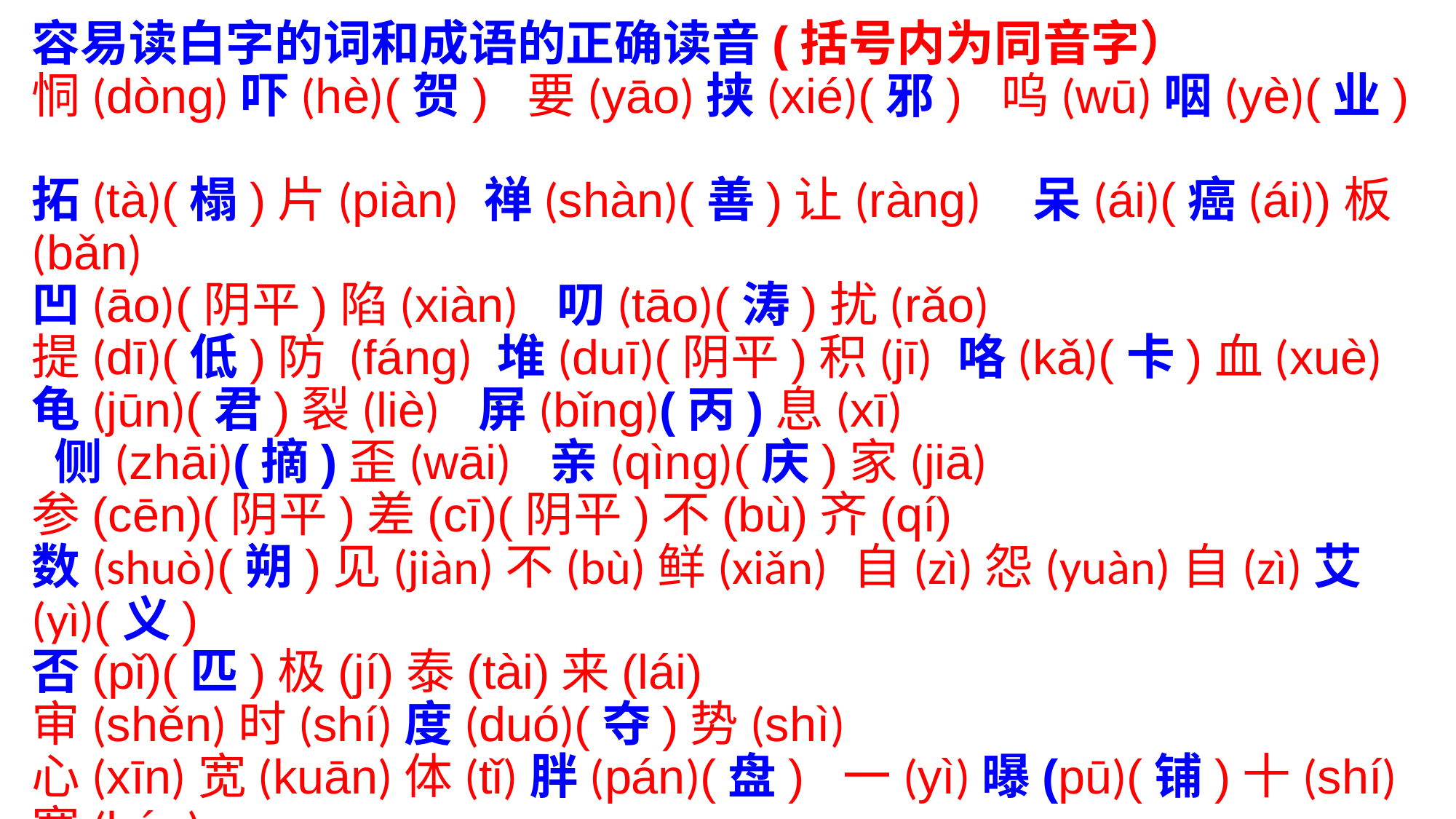

容易读白字的词和成语的正确读音(括号内为同音字）
恫(dònɡ)吓(hè)(贺)  要(yāo)挟(xié)(邪)  呜(wū)咽(yè)(业)
拓(tà)(榻)片(piàn) 禅(shàn)(善)让(rànɡ)   呆(ái)(癌(ái))板(bǎn)
凹(āo)(阴平)陷(xiàn)  叨(tāo)(涛)扰(rǎo)
提(dī)(低)防 (fánɡ) 堆(duī)(阴平)积(jī) 咯(kǎ)(卡)血(xuè)
龟(jūn)(君)裂(liè)  屏(bǐnɡ)(丙)息(xī)
 侧(zhāi)(摘)歪(wāi)  亲(qìnɡ)(庆)家(jiā)
参(cēn)(阴平)差(cī)(阴平)不(bù)齐(qí)
数(shuò)(朔)见(jiàn)不(bù)鲜(xiǎn) 自(zì)怨(yuàn)自(zì)艾(yì)(义)
否(pǐ)(匹)极(jí)泰(tài)来(lái)
审(shěn)时(shí)度(duó)(夺)势(shì)
心(xīn)宽(kuān)体(tǐ)胖(pán)(盘)  一(yì)曝(pū)(铺)十(shí)寒(hán)
一(yì)叶(yè)扁(piān)(篇)舟(zhōu) 大(dà)腹(fù)便(pián)便(pián)
瓜(ɡuā)熟(shú)蒂(dì)(第)落(luò)。